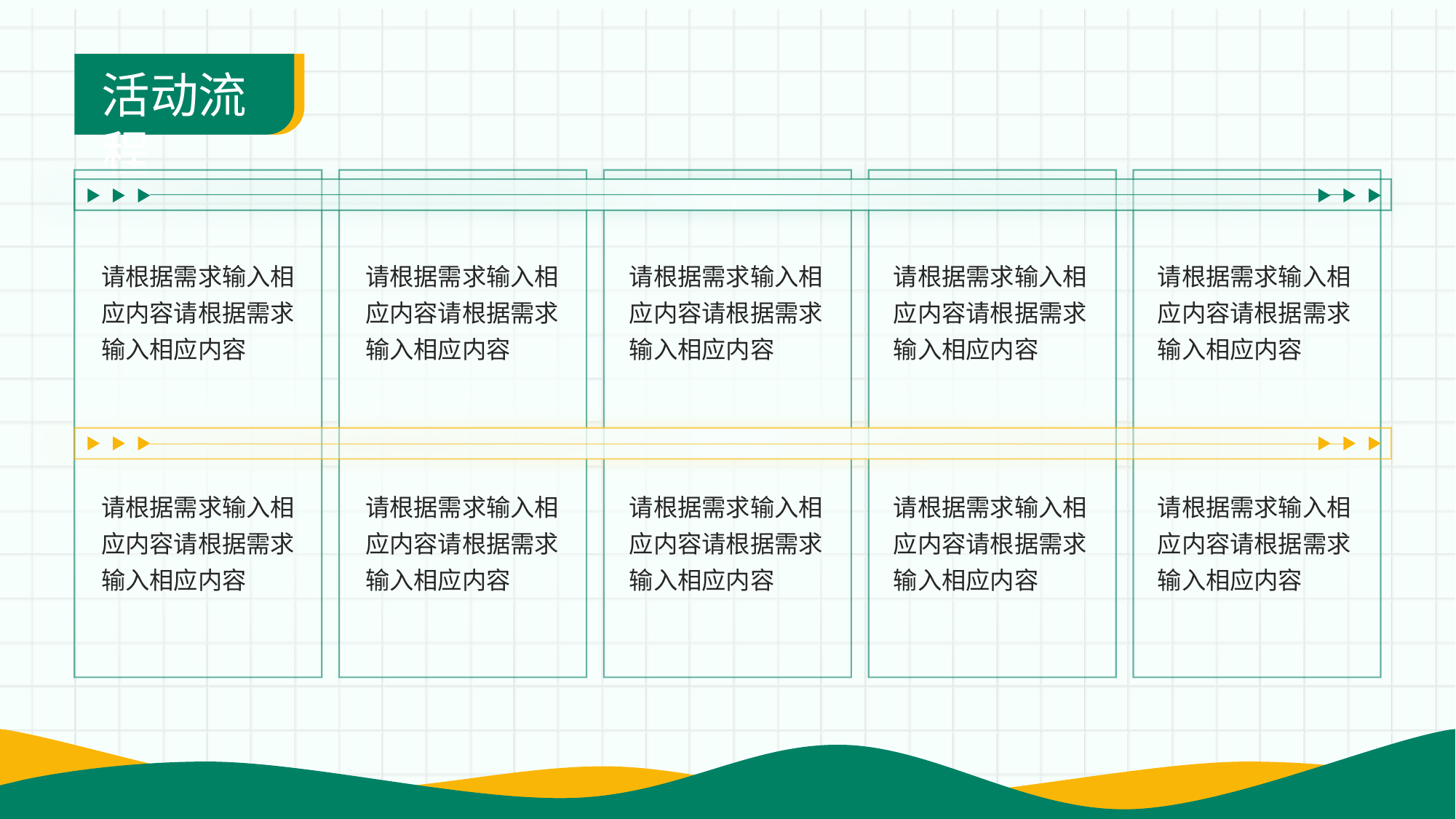

活动流程

请根据需求输入相应内容请根据需求输入相应内容
请根据需求输入相应内容请根据需求输入相应内容
请根据需求输入相应内容请根据需求输入相应内容
请根据需求输入相应内容请根据需求输入相应内容
请根据需求输入相应内容请根据需求输入相应内容

请根据需求输入相应内容请根据需求输入相应内容
请根据需求输入相应内容请根据需求输入相应内容
请根据需求输入相应内容请根据需求输入相应内容
请根据需求输入相应内容请根据需求输入相应内容
请根据需求输入相应内容请根据需求输入相应内容